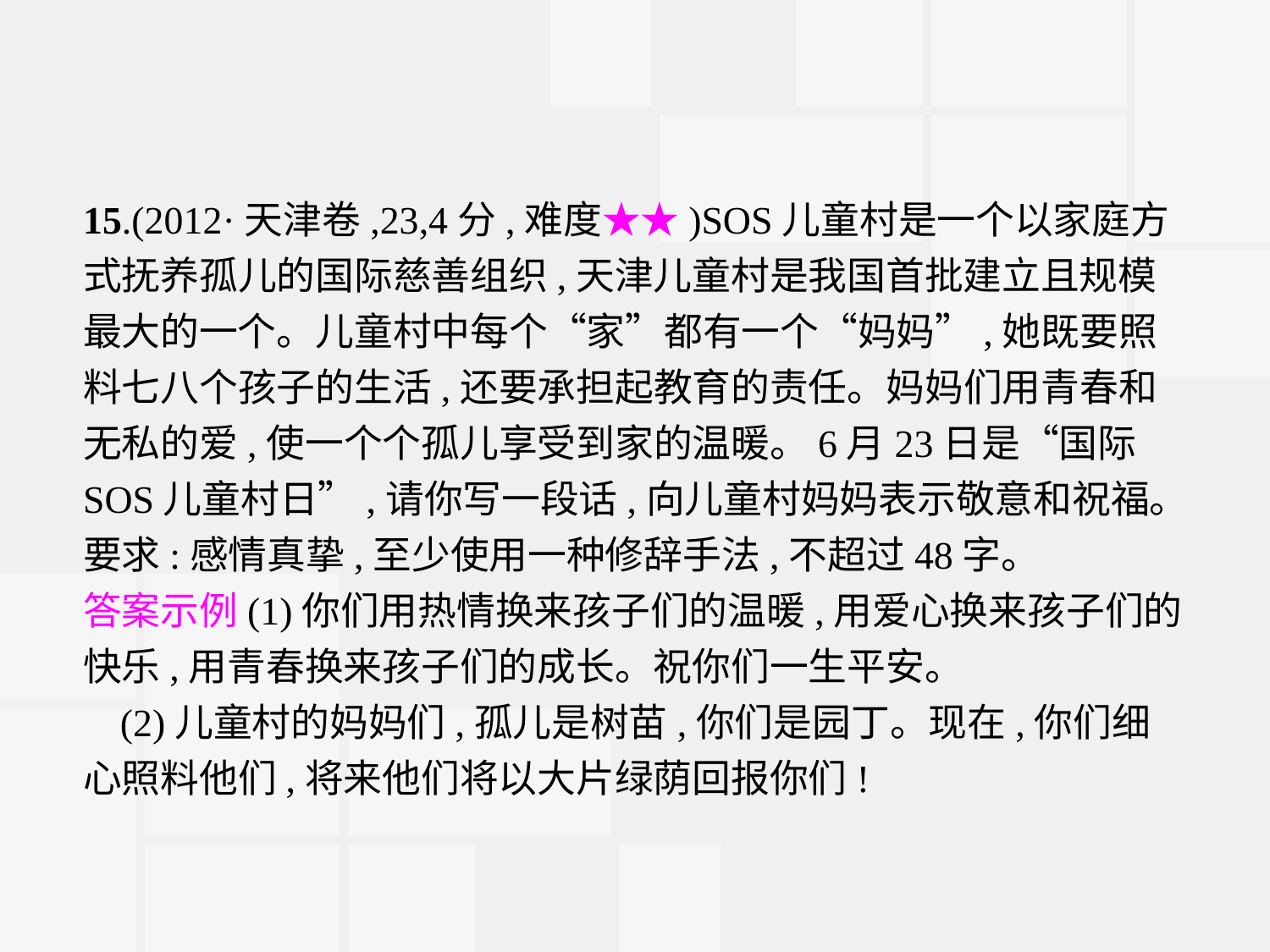

15.(2012·天津卷,23,4分,难度★★)SOS儿童村是一个以家庭方式抚养孤儿的国际慈善组织,天津儿童村是我国首批建立且规模最大的一个。儿童村中每个“家”都有一个“妈妈”,她既要照料七八个孩子的生活,还要承担起教育的责任。妈妈们用青春和无私的爱,使一个个孤儿享受到家的温暖。6月23日是“国际SOS儿童村日”,请你写一段话,向儿童村妈妈表示敬意和祝福。要求:感情真挚,至少使用一种修辞手法,不超过48字。
答案示例(1)你们用热情换来孩子们的温暖,用爱心换来孩子们的快乐,用青春换来孩子们的成长。祝你们一生平安。
(2)儿童村的妈妈们,孤儿是树苗,你们是园丁。现在,你们细心照料他们,将来他们将以大片绿荫回报你们!